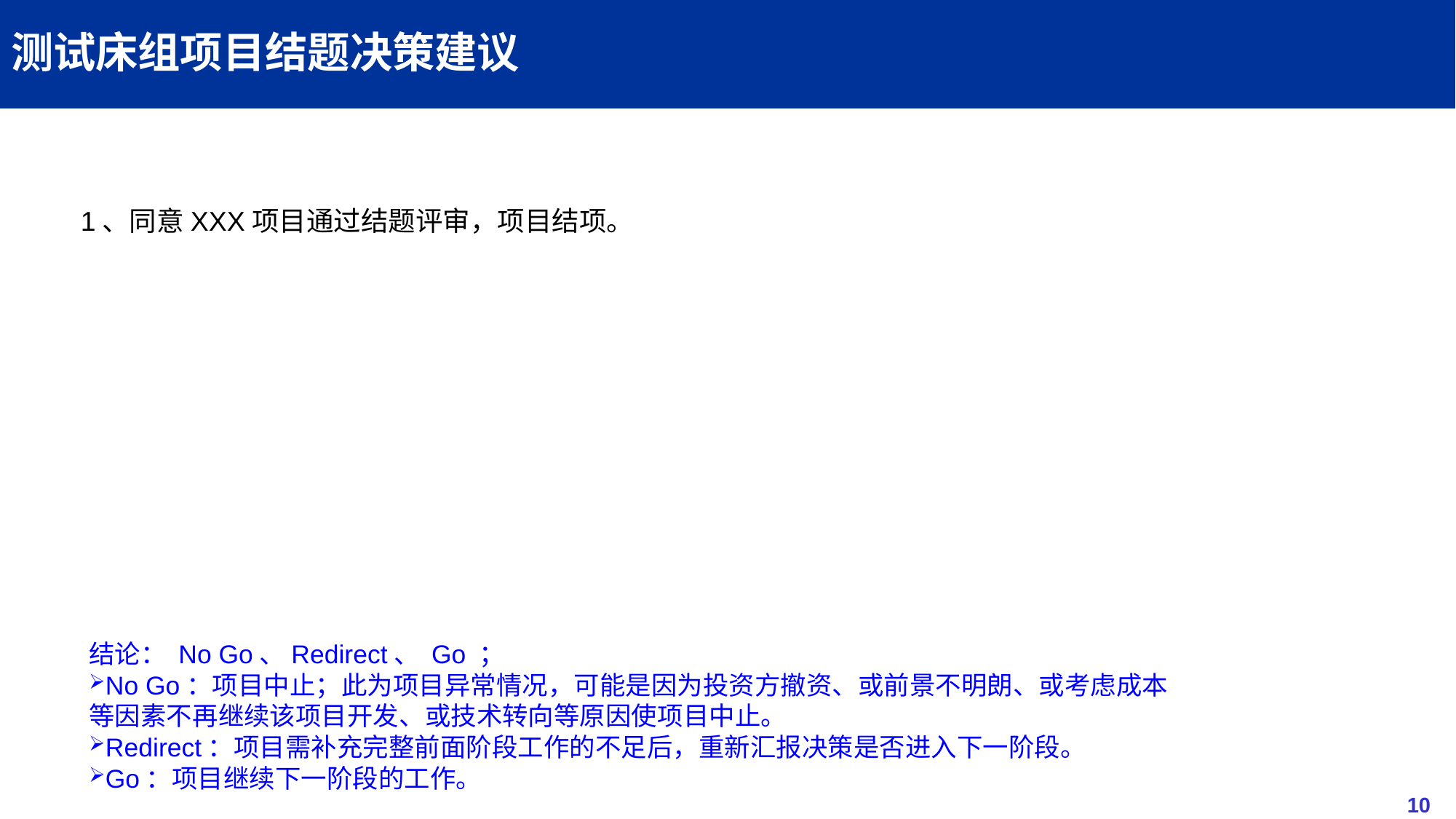

# 测试床组项目结题决策建议
1、同意XXX项目通过结题评审，项目结项。

结论： No Go、Redirect、 Go ；
No Go：项目中止；此为项目异常情况，可能是因为投资方撤资、或前景不明朗、或考虑成本等因素不再继续该项目开发、或技术转向等原因使项目中止。
Redirect：项目需补充完整前面阶段工作的不足后，重新汇报决策是否进入下一阶段。
Go：项目继续下一阶段的工作。